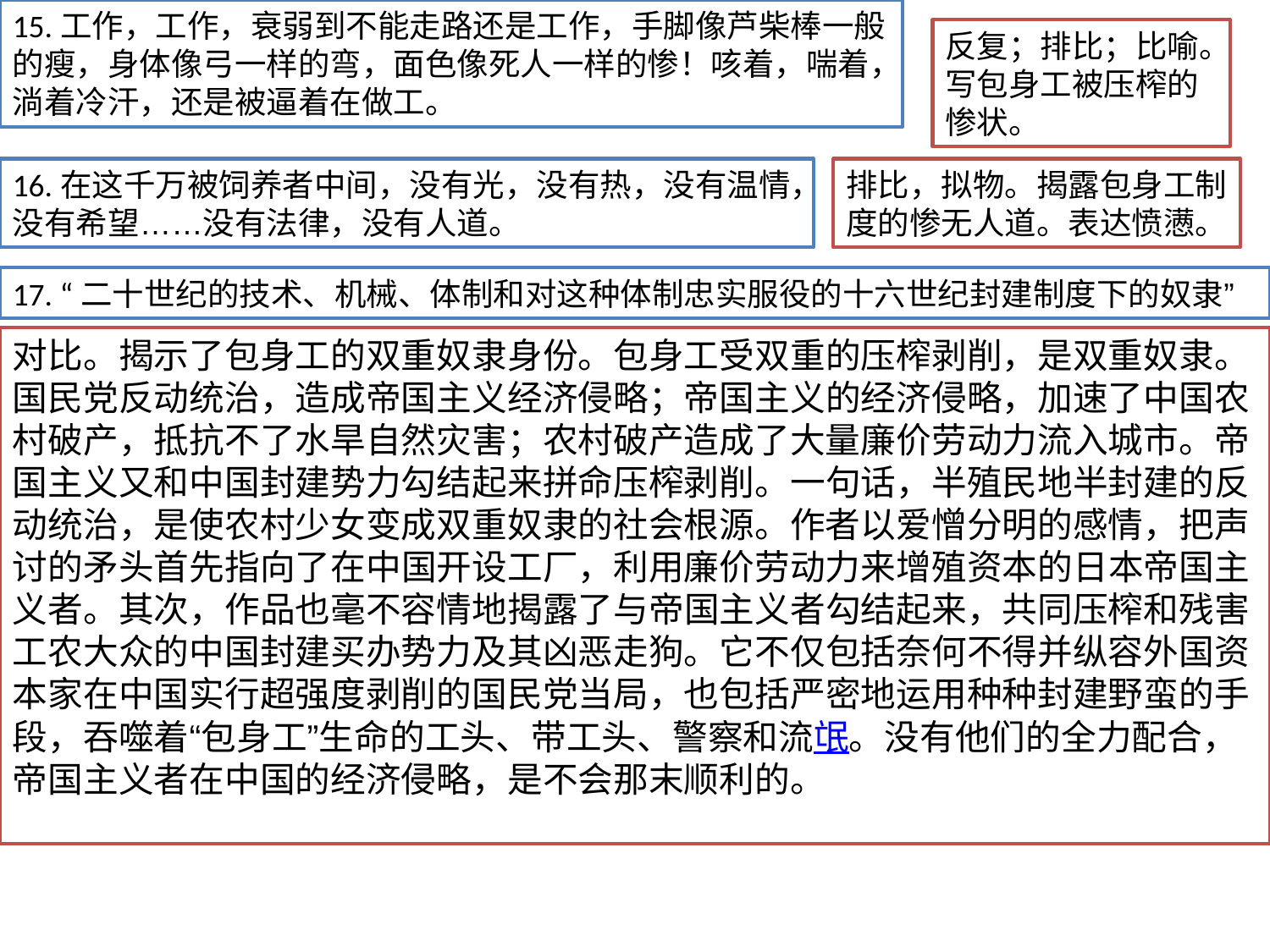

15.工作，工作，衰弱到不能走路还是工作，手脚像芦柴棒一般的瘦，身体像弓一样的弯，面色像死人一样的惨！咳着，喘着，淌着冷汗，还是被逼着在做工。
反复；排比；比喻。写包身工被压榨的惨状。
16.在这千万被饲养者中间，没有光，没有热，没有温情，没有希望……没有法律，没有人道。
排比，拟物。揭露包身工制度的惨无人道。表达愤懑。
17. “二十世纪的技术、机械、体制和对这种体制忠实服役的十六世纪封建制度下的奴隶”
对比。揭示了包身工的双重奴隶身份。包身工受双重的压榨剥削，是双重奴隶。国民党反动统治，造成帝国主义经济侵略；帝国主义的经济侵略，加速了中国农村破产，抵抗不了水旱自然灾害；农村破产造成了大量廉价劳动力流入城市。帝国主义又和中国封建势力勾结起来拼命压榨剥削。一句话，半殖民地半封建的反动统治，是使农村少女变成双重奴隶的社会根源。作者以爱憎分明的感情，把声讨的矛头首先指向了在中国开设工厂，利用廉价劳动力来增殖资本的日本帝国主义者。其次，作品也毫不容情地揭露了与帝国主义者勾结起来，共同压榨和残害工农大众的中国封建买办势力及其凶恶走狗。它不仅包括奈何不得并纵容外国资本家在中国实行超强度剥削的国民党当局，也包括严密地运用种种封建野蛮的手段，吞噬着“包身工”生命的工头、带工头、警察和流氓。没有他们的全力配合，帝国主义者在中国的经济侵略，是不会那末顺利的。